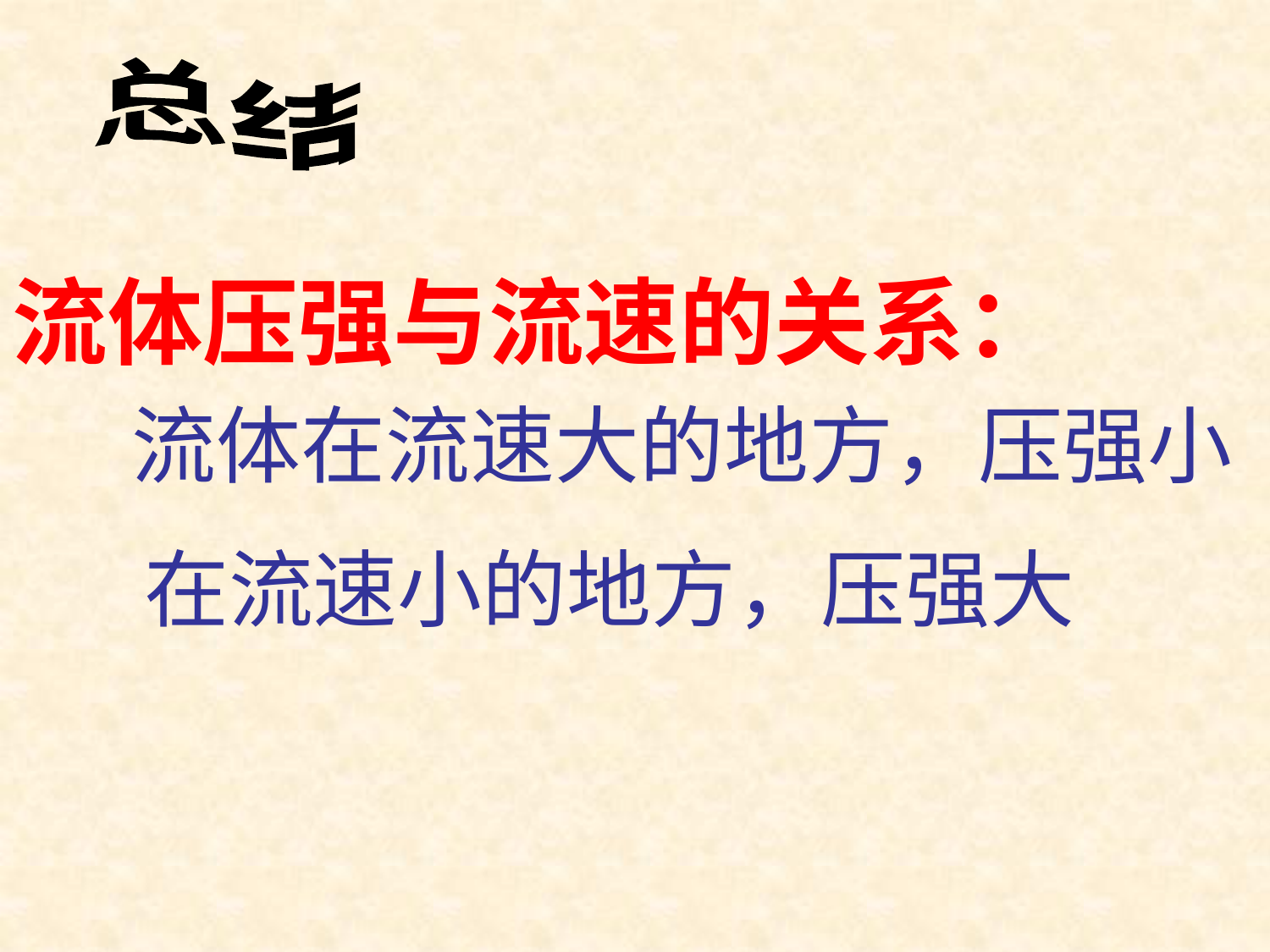

总结

流体压强与流速的关系：
　流体在流速大的地方，压强小
    在流速小的地方，压强大